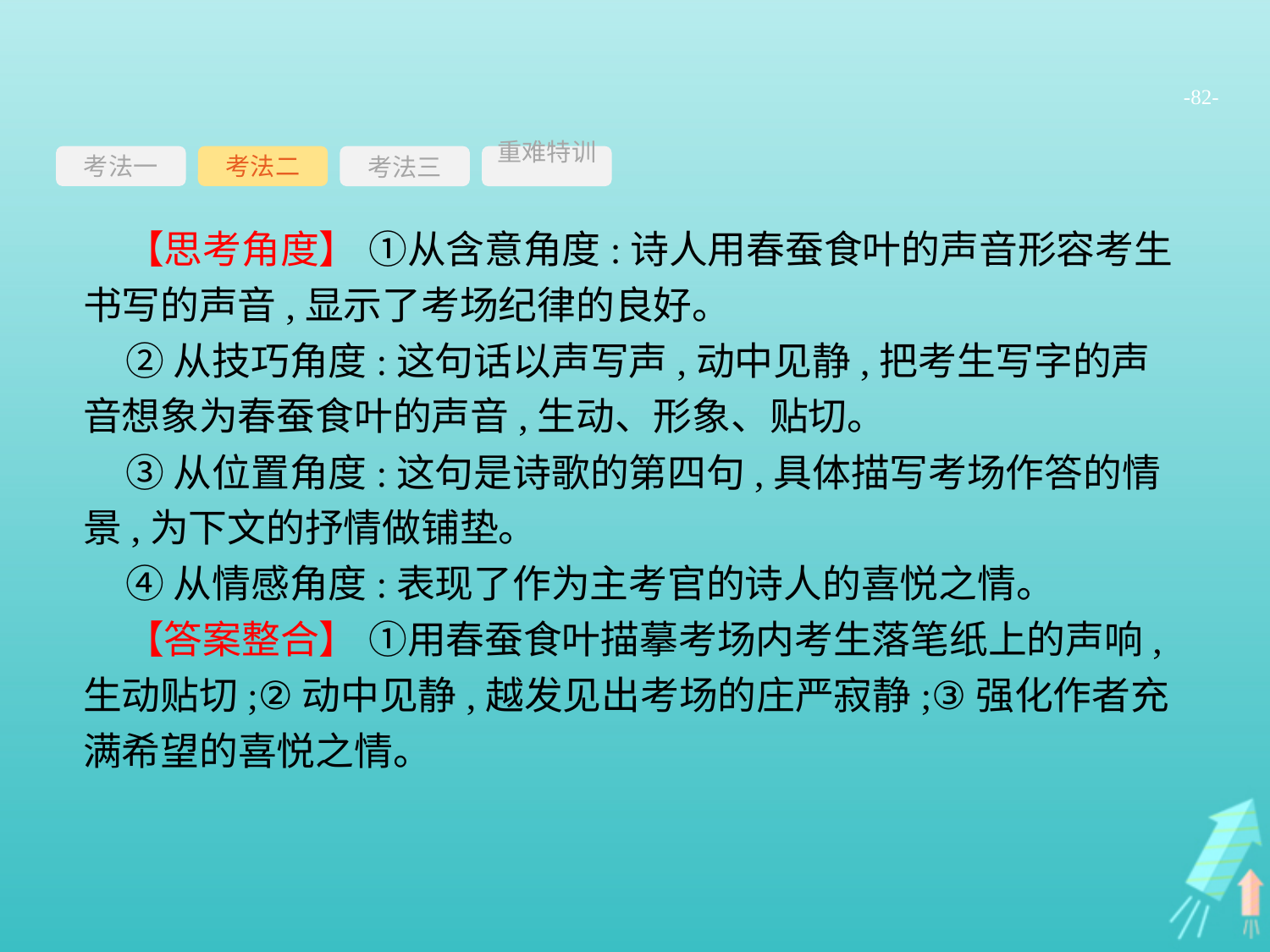

-82-
考法一
考法三
重难特训
考法二
【思考角度】 ①从含意角度:诗人用春蚕食叶的声音形容考生书写的声音,显示了考场纪律的良好。
②从技巧角度:这句话以声写声,动中见静,把考生写字的声音想象为春蚕食叶的声音,生动、形象、贴切。
③从位置角度:这句是诗歌的第四句,具体描写考场作答的情景,为下文的抒情做铺垫。
④从情感角度:表现了作为主考官的诗人的喜悦之情。
【答案整合】 ①用春蚕食叶描摹考场内考生落笔纸上的声响,生动贴切;②动中见静,越发见出考场的庄严寂静;③强化作者充满希望的喜悦之情。